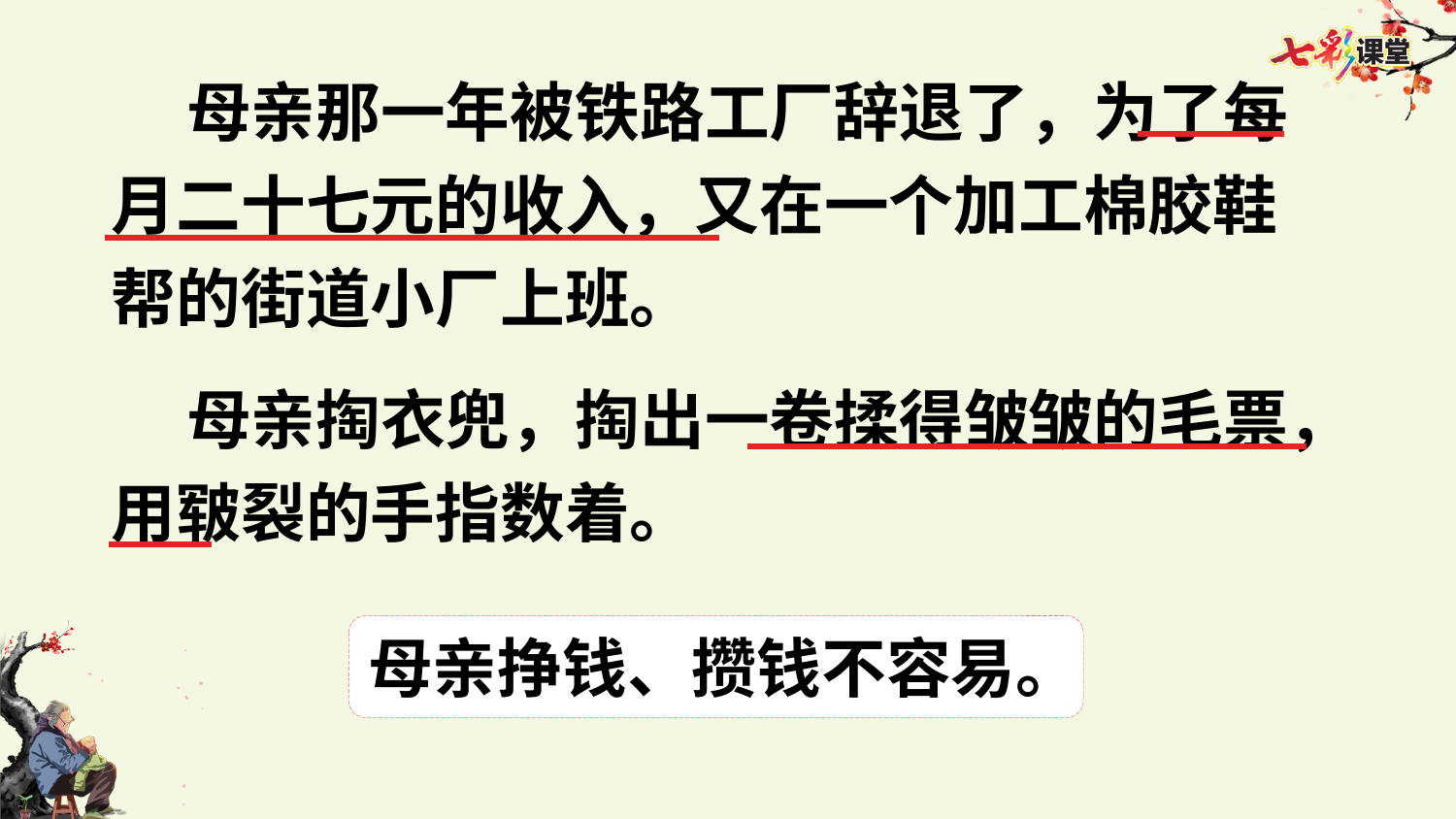

母亲那一年被铁路工厂辞退了，为了每月二十七元的收入，又在一个加工棉胶鞋帮的街道小厂上班。
    母亲掏衣兜，掏出一卷揉得皱皱的毛票，用皲裂的手指数着。
母亲挣钱、攒钱不容易。